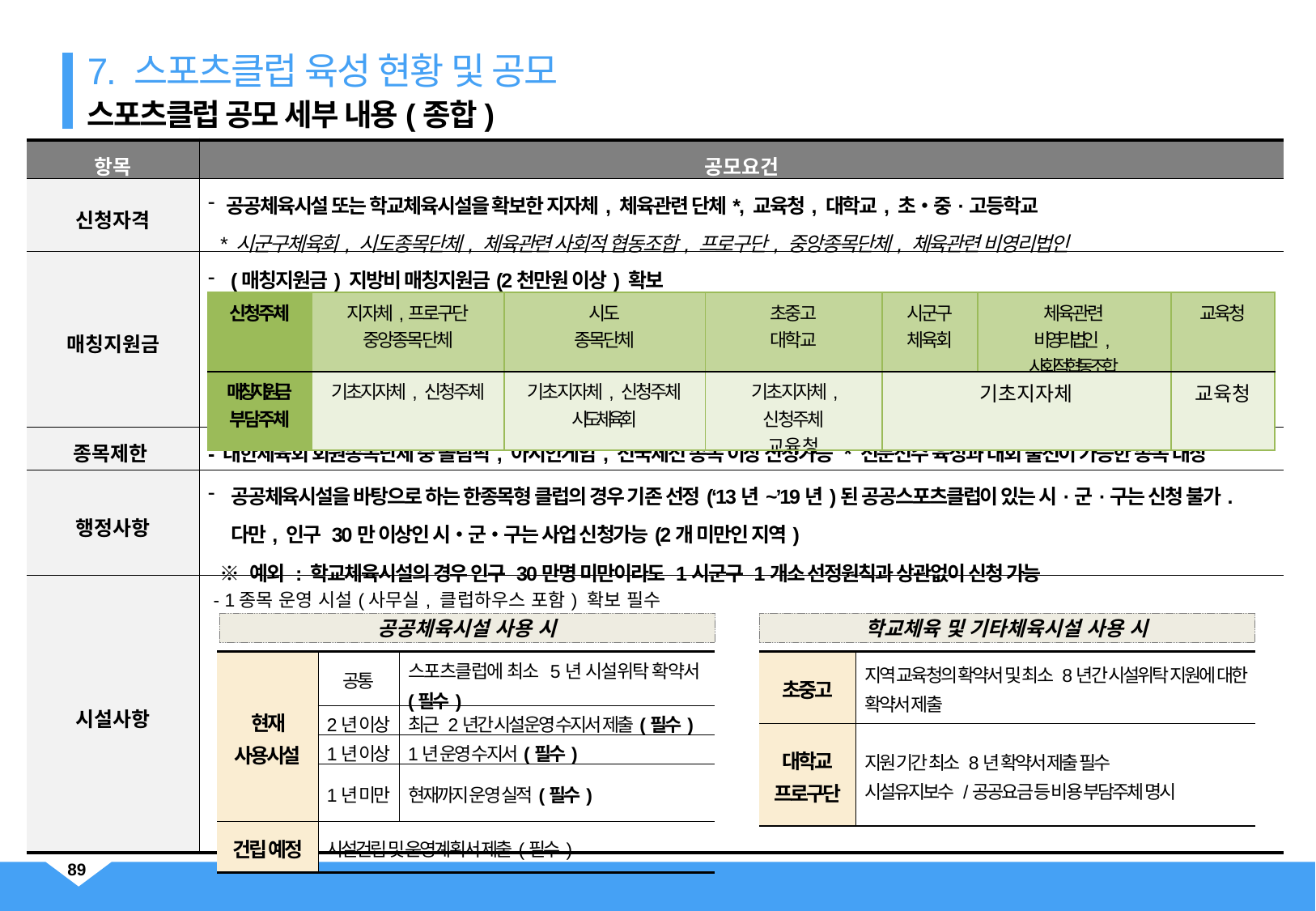

스포츠클럽 공모 세부 내용(종합)
7. 스포츠클럽 육성 현황 및 공모
| 항목 | 공모요건 |
| --- | --- |
| 신청자격 | 공공체육시설 또는 학교체육시설을 확보한 지자체, 체육관련 단체\*, 교육청, 대학교, 초‧중·고등학교 \* 시군구체육회, 시도종목단체, 체육관련 사회적 협동조합, 프로구단, 중앙종목단체, 체육관련 비영리법인 |
| 매칭지원금 | (매칭지원금) 지방비 매칭지원금(2천만원 이상) 확보 |
| 종목제한 | - 대한체육회 회원종목단체 중 올림픽, 아시안게임, 전국체전 종목 이상 신청가능 \* 전문선수 육성과 대회 출전이 가능한 종목 대상 |
| 행정사항 | 공공체육시설을 바탕으로 하는 한종목형 클럽의 경우 기존 선정(‘13년~’19년)된 공공스포츠클럽이 있는 시·군·구는 신청 불가. 다만, 인구 30만 이상인 시‧군‧구는 사업 신청가능(2개 미만인 지역) ※ 예외 : 학교체육시설의 경우 인구 30만명 미만이라도 1시군구 1개소 선정원칙과 상관없이 신청 가능 |
| 시설사항 | - 1종목 운영 시설(사무실, 클럽하우스 포함) 확보 필수 |
| 신청주체 | 지자체,프로구단 중앙종목단체 | 시도 종목단체 | 초중고 대학교 | 시군구 체육회 | 체육관련 비영리법인,사회적협동조합 | 교육청 |
| --- | --- | --- | --- | --- | --- | --- |
| 매칭지원금 부담주체 | 기초지자체, 신청주체 | 기초지자체, 신청주체 시도체육회 | 기초지자체, 신청주체 교육청 | 기초지자체 |  | 교육청 |
공공체육시설 사용 시
학교체육 및 기타체육시설 사용 시
| 현재 사용시설 | 공통 | 스포츠클럽에 최소 5년 시설위탁 확약서(필수) |
| --- | --- | --- |
|  | 2년 이상 | 최근 2년간 시설운영 수지서 제출(필수) |
|  | 1년 이상 | 1년 운영 수지서(필수) |
|  | 1년 미만 | 현재까지 운영 실적(필수) |
| 건립 예정 | 시설건립 및 운영계획서 제출(필수) |  |
| 초중고 | 지역 교육청의 확약서 및 최소 8년간 시설위탁 지원에 대한 확약서 제출 |
| --- | --- |
| 대학교 프로구단 | 지원 기간 최소 8년 확약서 제출 필수 시설유지보수 /공공요금 등 비용 부담주체 명시 |